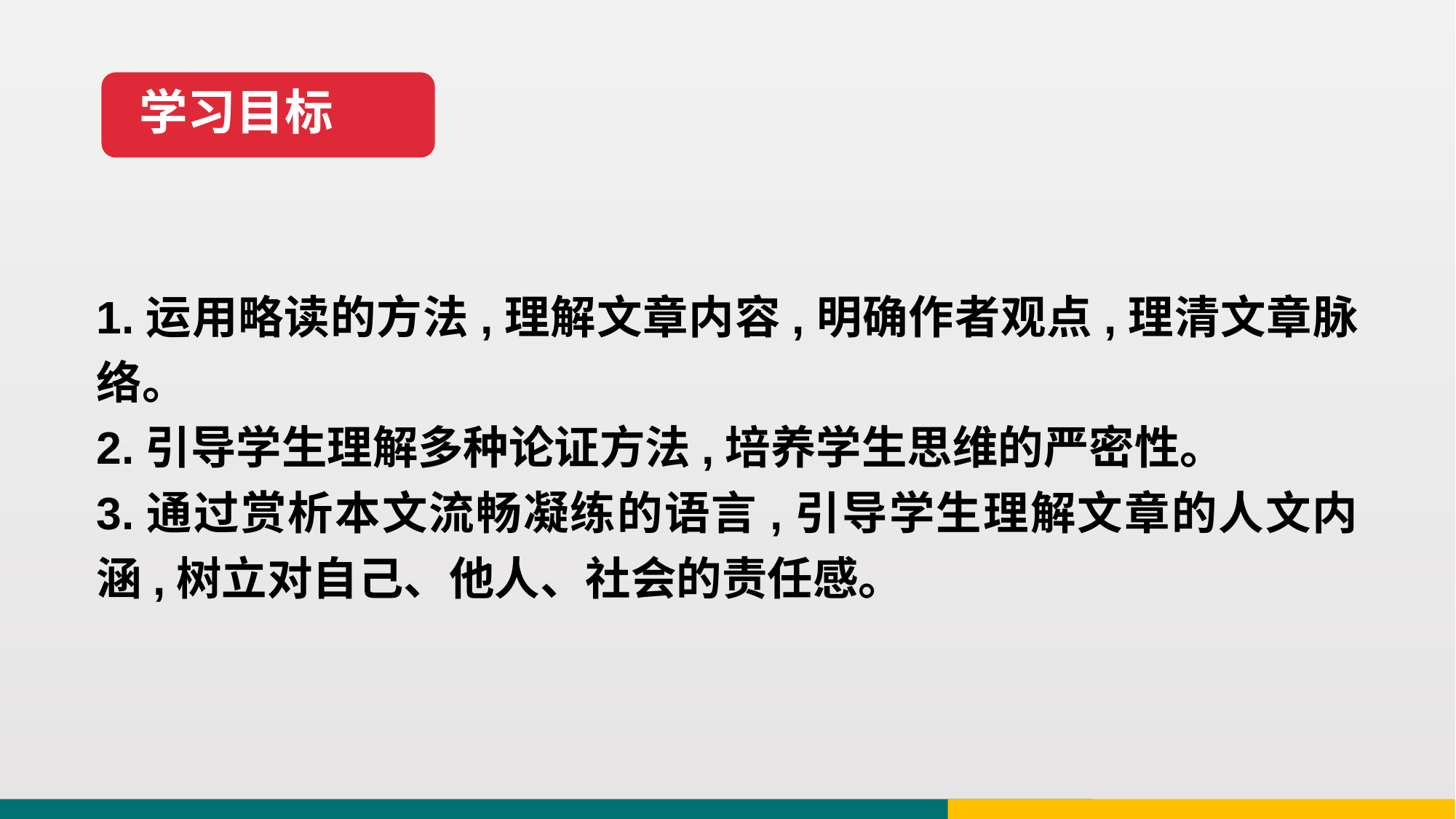

学习目标
1.运用略读的方法,理解文章内容,明确作者观点,理清文章脉络。
2.引导学生理解多种论证方法,培养学生思维的严密性。
3.通过赏析本文流畅凝练的语言,引导学生理解文章的人文内涵,树立对自己、他人、社会的责任感。